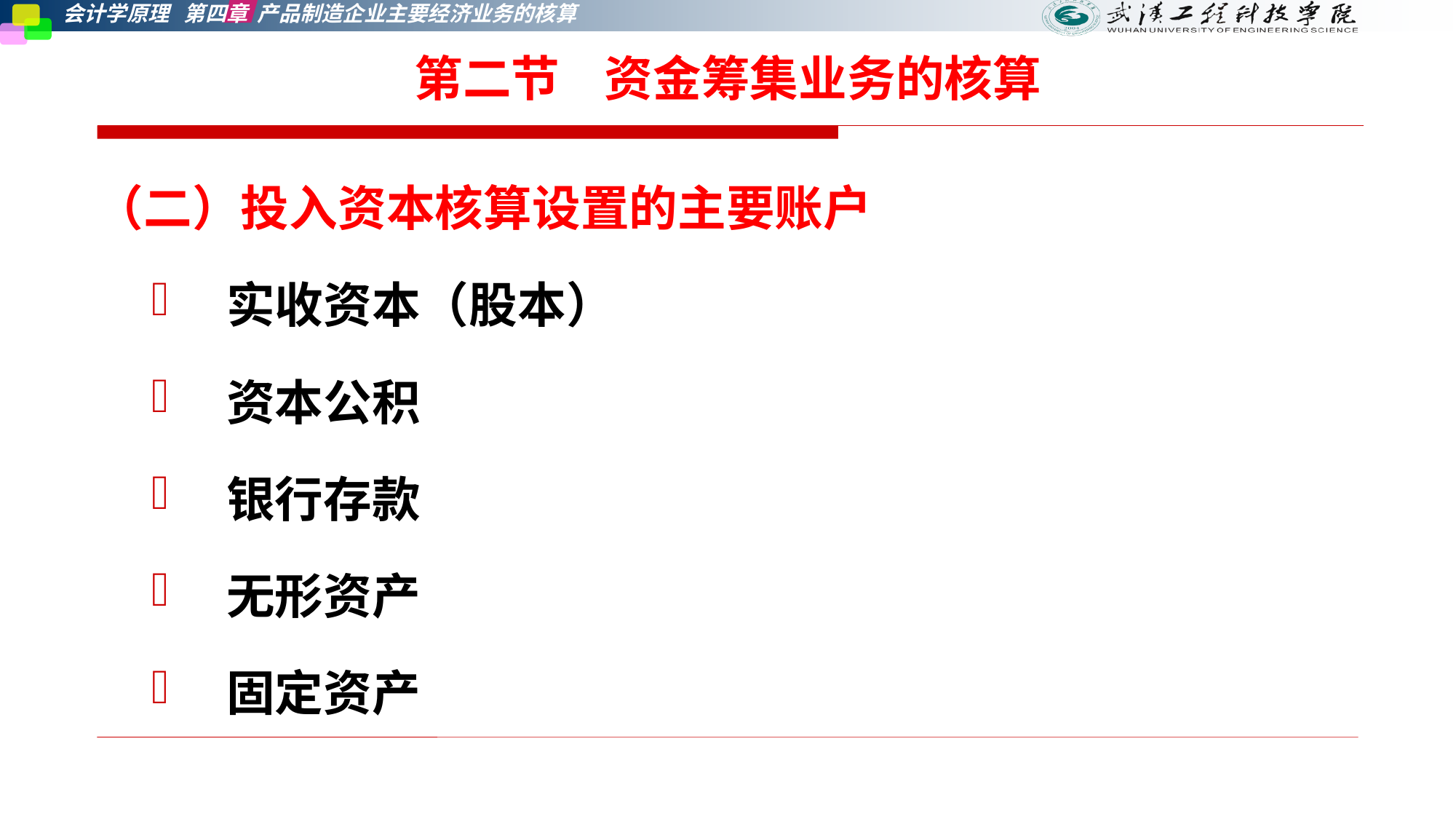

第二节    资金筹集业务的核算
（二）投入资本核算设置的主要账户
 实收资本（股本）
 资本公积
 银行存款
 无形资产
 固定资产